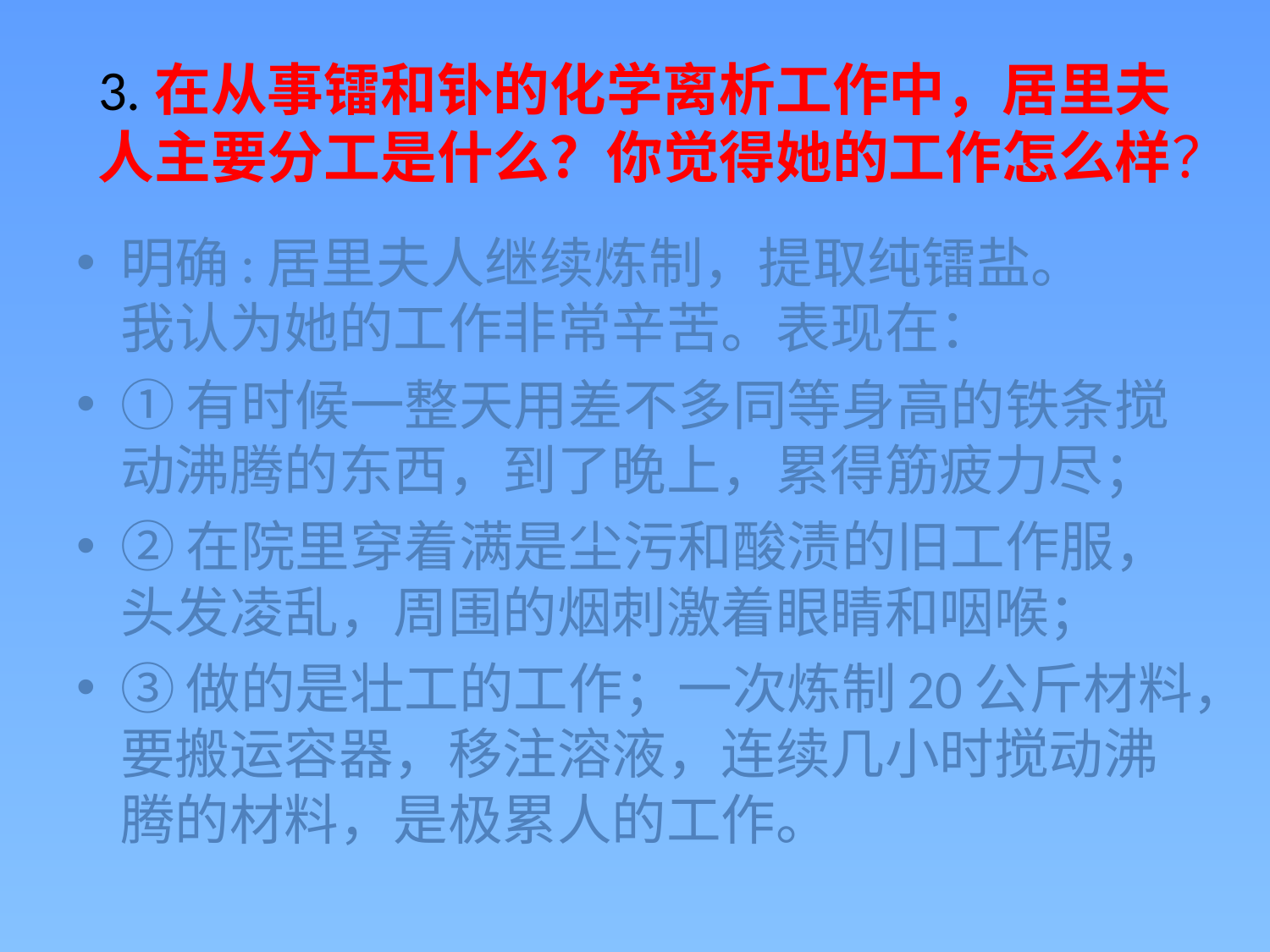

# 3.在从事镭和钋的化学离析工作中，居里夫人主要分工是什么？你觉得她的工作怎么样？
明确:居里夫人继续炼制，提取纯镭盐。
我认为她的工作非常辛苦。表现在：
①有时候一整天用差不多同等身高的铁条搅动沸腾的东西，到了晚上，累得筋疲力尽；
②在院里穿着满是尘污和酸渍的旧工作服，头发凌乱，周围的烟刺激着眼睛和咽喉；
③做的是壮工的工作；一次炼制20公斤材料，要搬运容器，移注溶液，连续几小时搅动沸腾的材料，是极累人的工作。